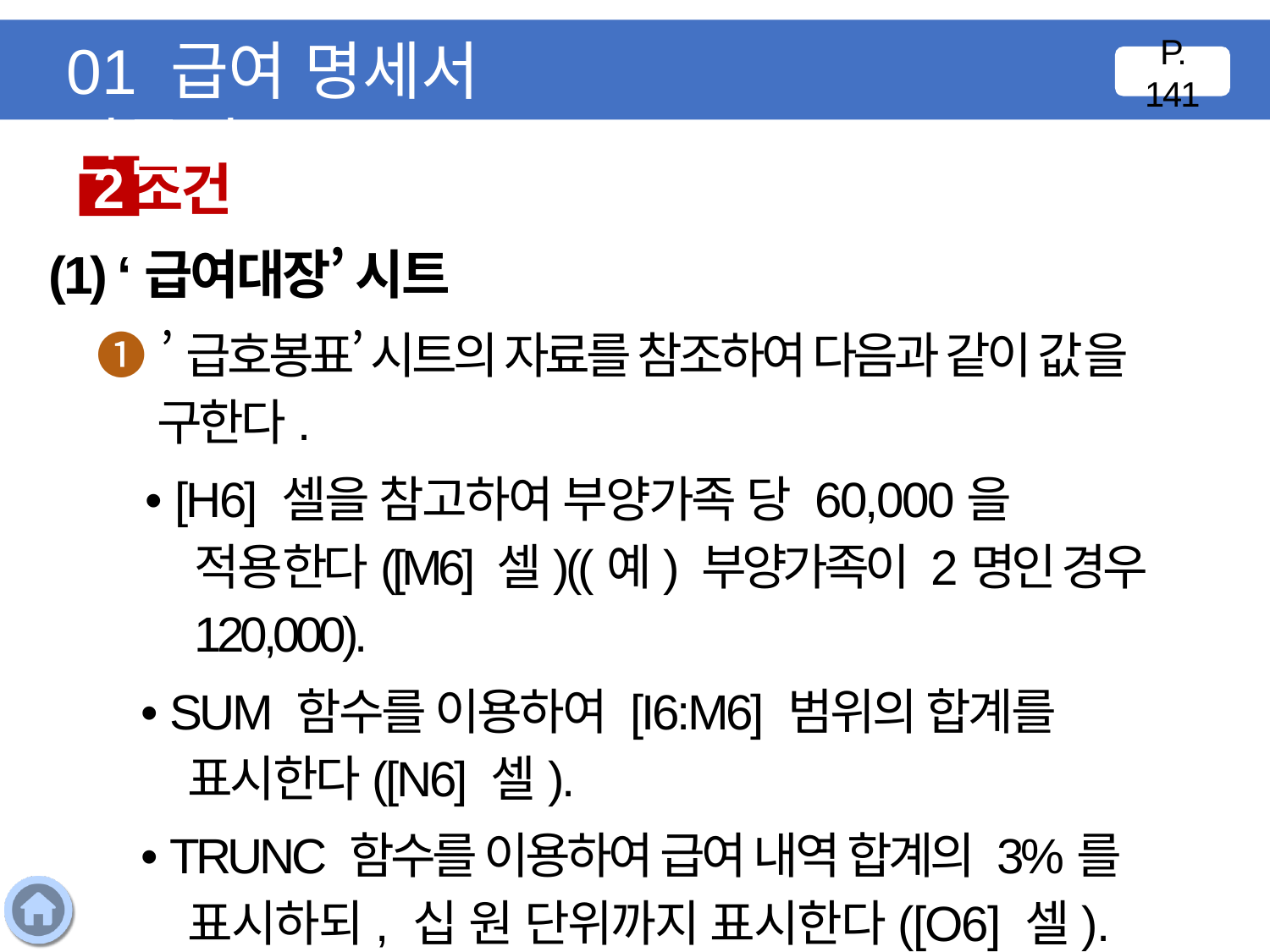

01 급여 명세서 만들기
P. 141
조건
2
(1) ‘급여대장’ 시트
❶ ’급호봉표’ 시트의 자료를 참조하여 다음과 같이 값을 구한다.
    • [H6] 셀을 참고하여 부양가족 당 60,000을 적용한다([M6] 셀)((예) 부양가족이 2명인 경우 120,000).
    • SUM 함수를 이용하여 [I6:M6] 범위의 합계를 표시한다([N6] 셀).
    • TRUNC 함수를 이용하여 급여 내역 합계의 3%를 표시하되, 십 원 단위까지 표시한다([O6] 셀).